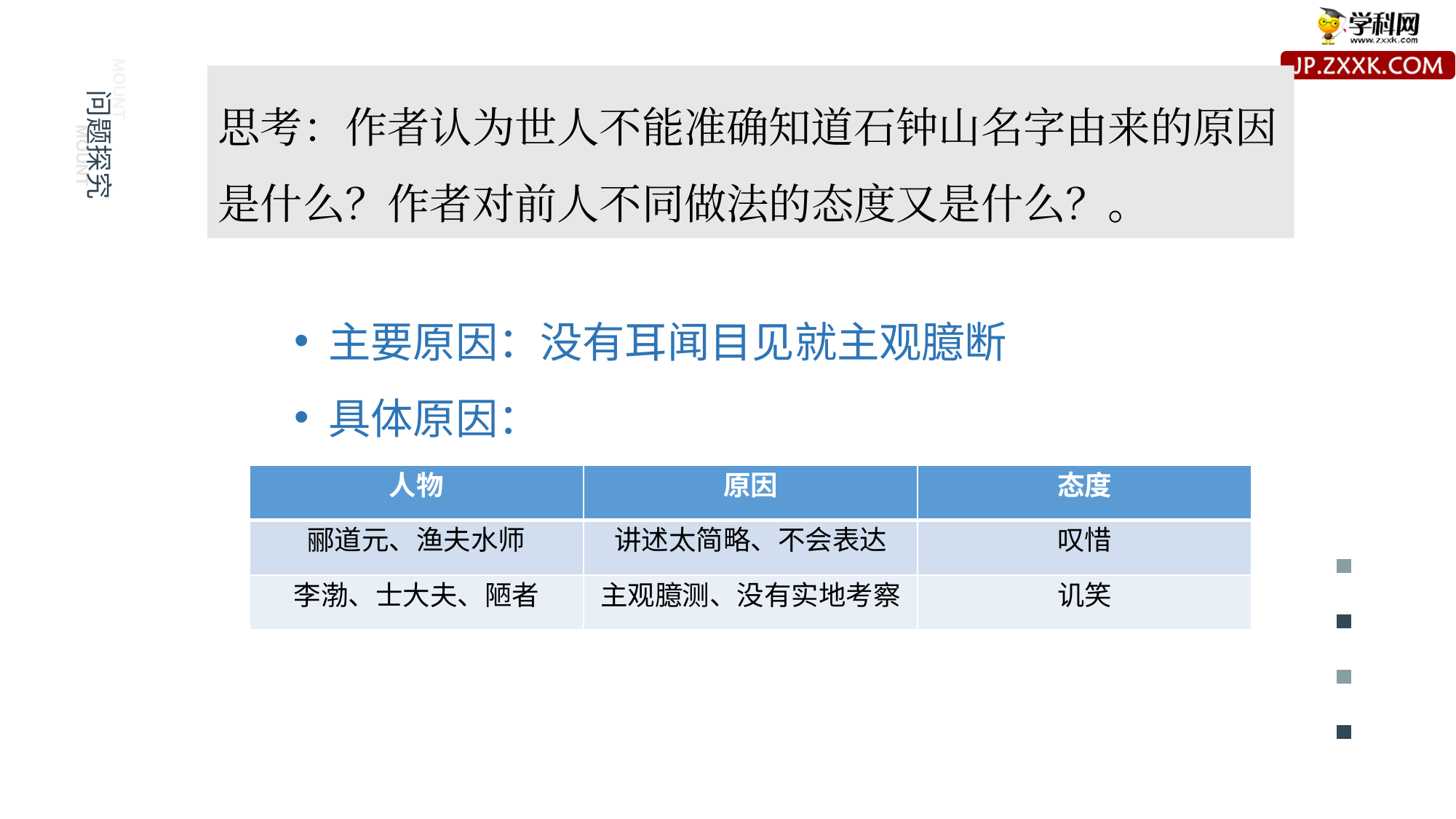

mount
mount
思考：作者认为世人不能准确知道石钟山名字由来的原因是什么？作者对前人不同做法的态度又是什么？。
问题探究
e7d195523061f1c0092ce48a5fc95870a0687ac45bc8b2caB227BFDC40F9DB2B7A559DE97B8BDC6E716585DDCE188C7BF488BAA08C98985C74A3E1B5E305210FABE6A8AE2A6A8AB67019A6860E9B7AF58A2B57A1C6B8F2C85CB0EAED40C4F82894BC2D39F64AE6627D776777574710C96A2982A5D0BB6553398D7E5F4D6303B11156A917EB4EF75F035612C03AD96E20
主要原因：没有耳闻目见就主观臆断
具体原因：
| 人物 | 原因 | 态度 |
| --- | --- | --- |
| 郦道元、渔夫水师 | 讲述太简略、不会表达 | 叹惜 |
| 李渤、士大夫、陋者 | 主观臆测、没有实地考察 | 讥笑 |